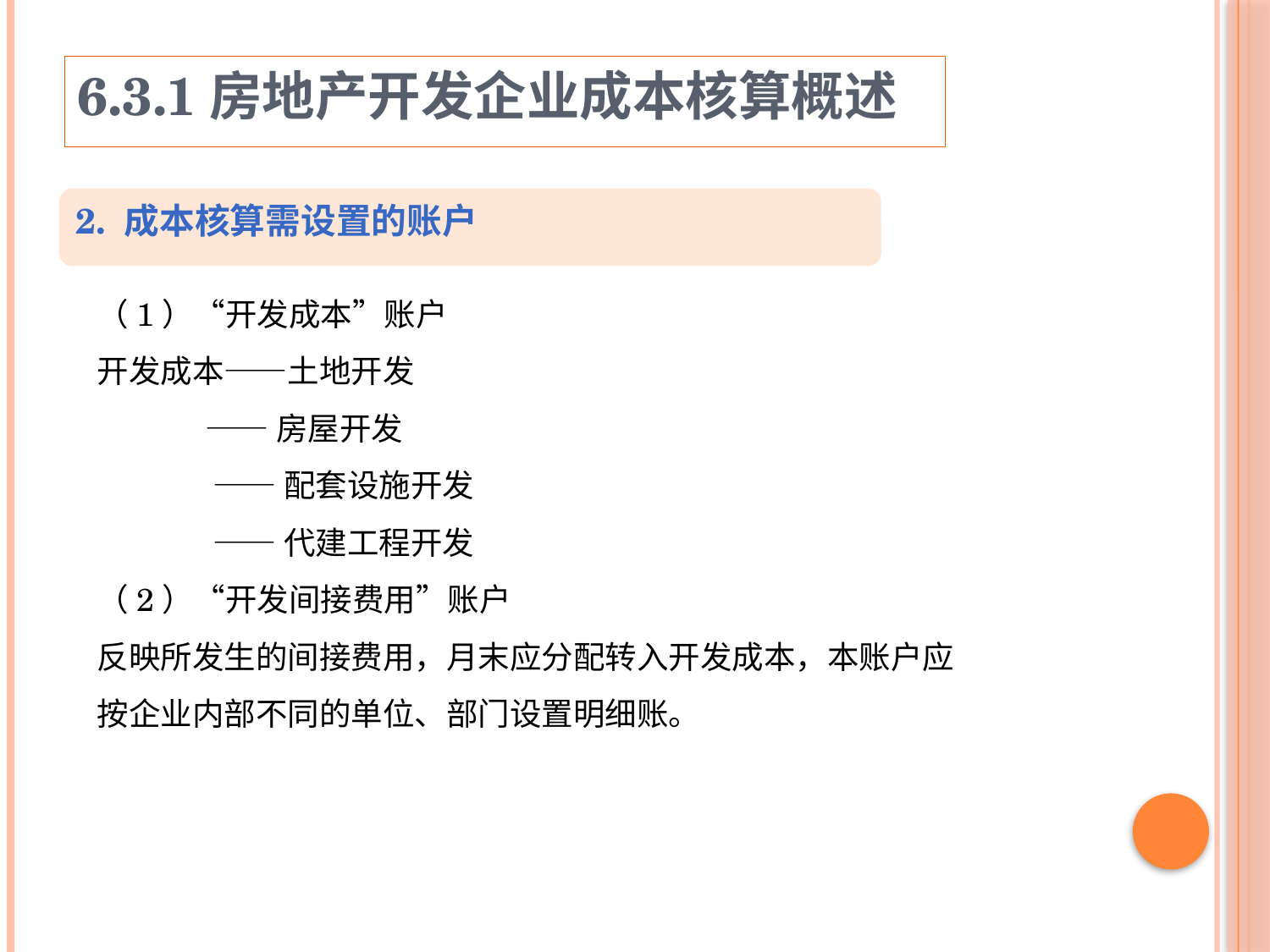

6.3.1房地产开发企业成本核算概述
2. 成本核算需设置的账户
（1）“开发成本”账户
开发成本——土地开发
               ——房屋开发
                ——配套设施开发
                ——代建工程开发
（2）“开发间接费用”账户
反映所发生的间接费用，月末应分配转入开发成本，本账户应按企业内部不同的单位、部门设置明细账。